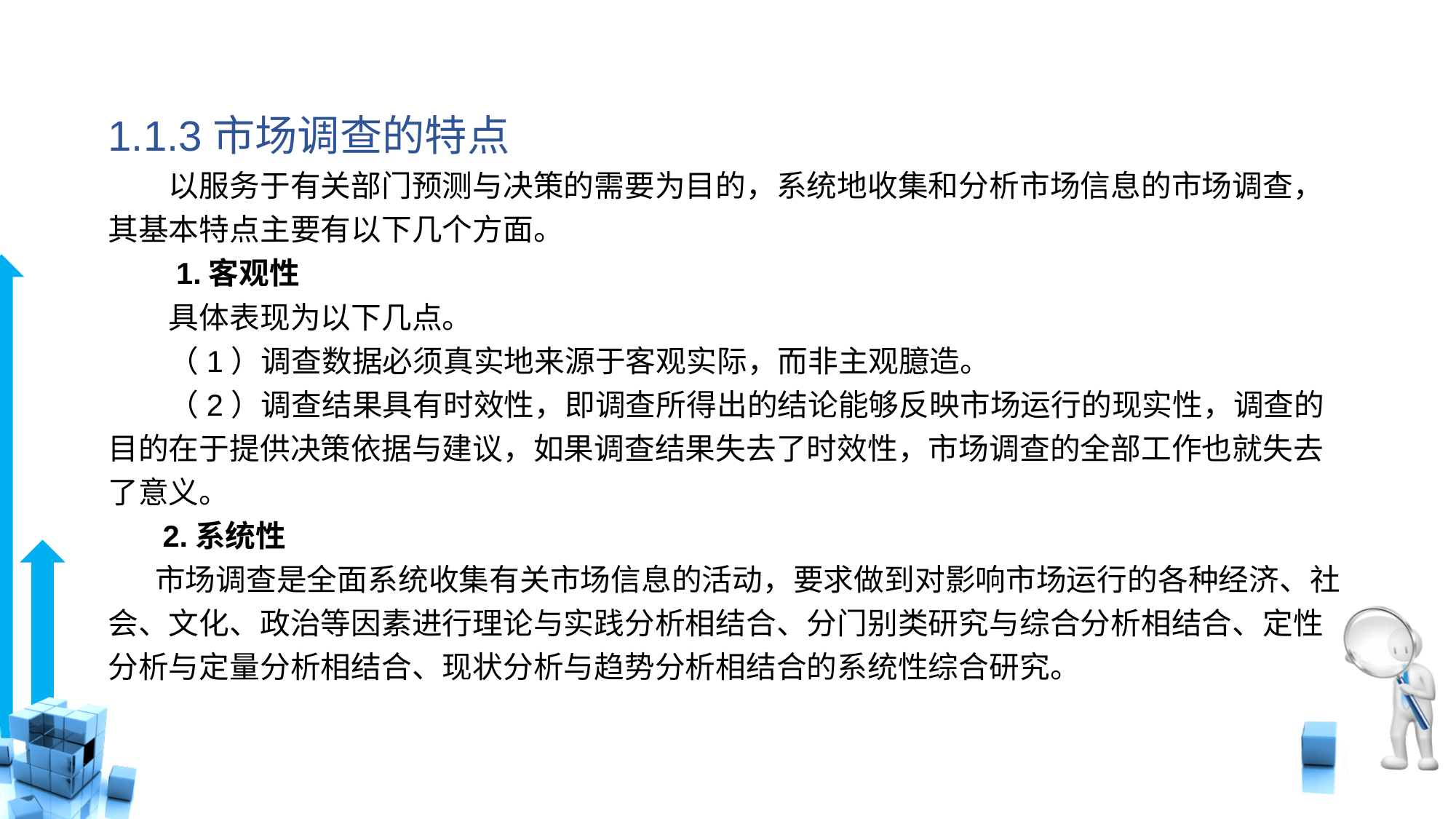

# 1.1.3市场调查的特点
　　以服务于有关部门预测与决策的需要为目的，系统地收集和分析市场信息的市场调查，其基本特点主要有以下几个方面。
　　1.客观性
　　具体表现为以下几点。
　　（1）调查数据必须真实地来源于客观实际，而非主观臆造。
　　（2）调查结果具有时效性，即调查所得出的结论能够反映市场运行的现实性，调查的目的在于提供决策依据与建议，如果调查结果失去了时效性，市场调查的全部工作也就失去了意义。
       2.系统性
       市场调查是全面系统收集有关市场信息的活动，要求做到对影响市场运行的各种经济、社会、文化、政治等因素进行理论与实践分析相结合、分门别类研究与综合分析相结合、定性分析与定量分析相结合、现状分析与趋势分析相结合的系统性综合研究。